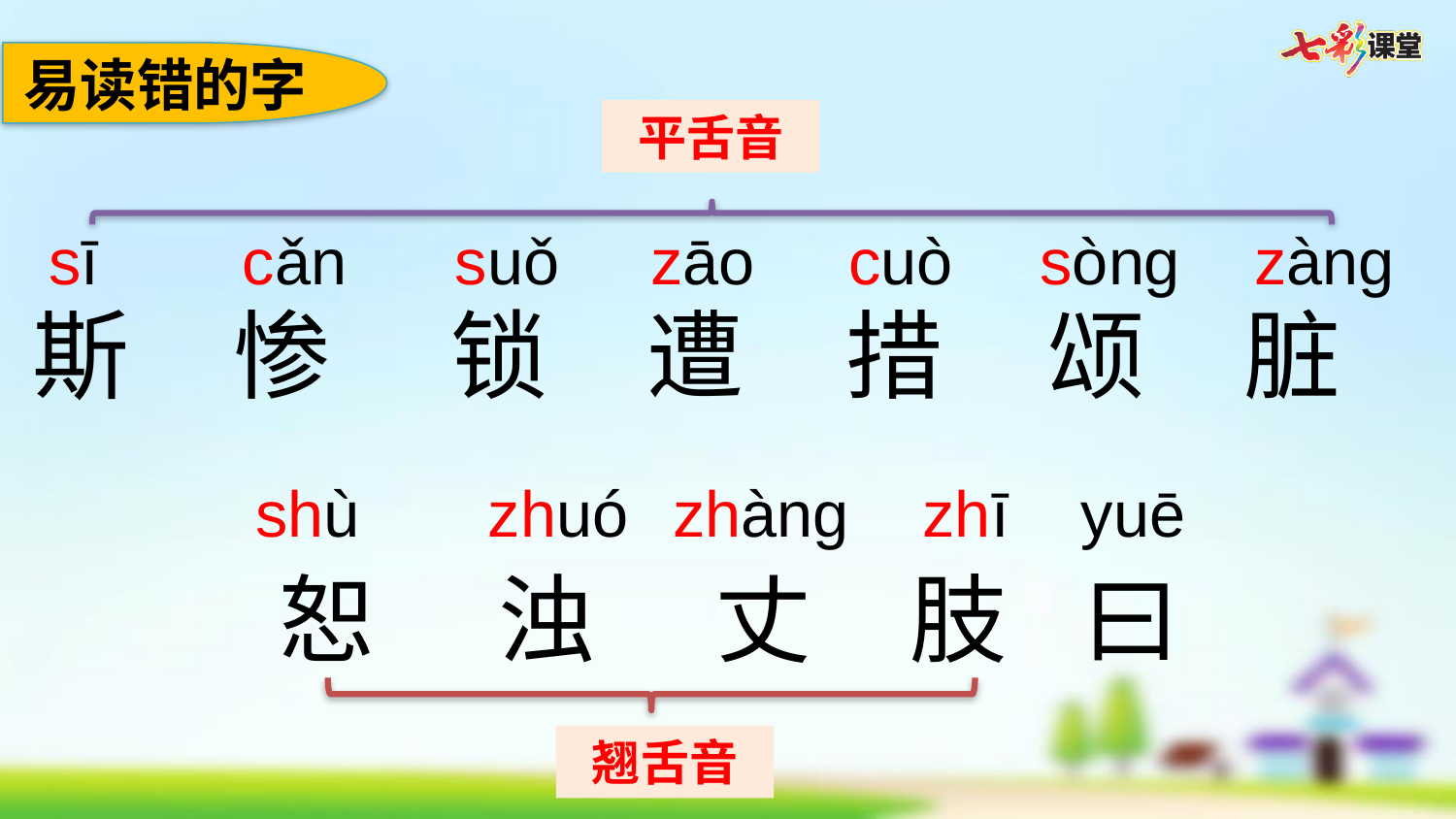

易读错的字
平舌音
sī
cǎn
suǒ
zāo
cuò
sònɡ
zàng
斯
惨
锁
遭
措
颂
脏

shù
zhuó
zhànɡ
zhī
yuē
恕
浊
丈
肢
曰
翘舌音